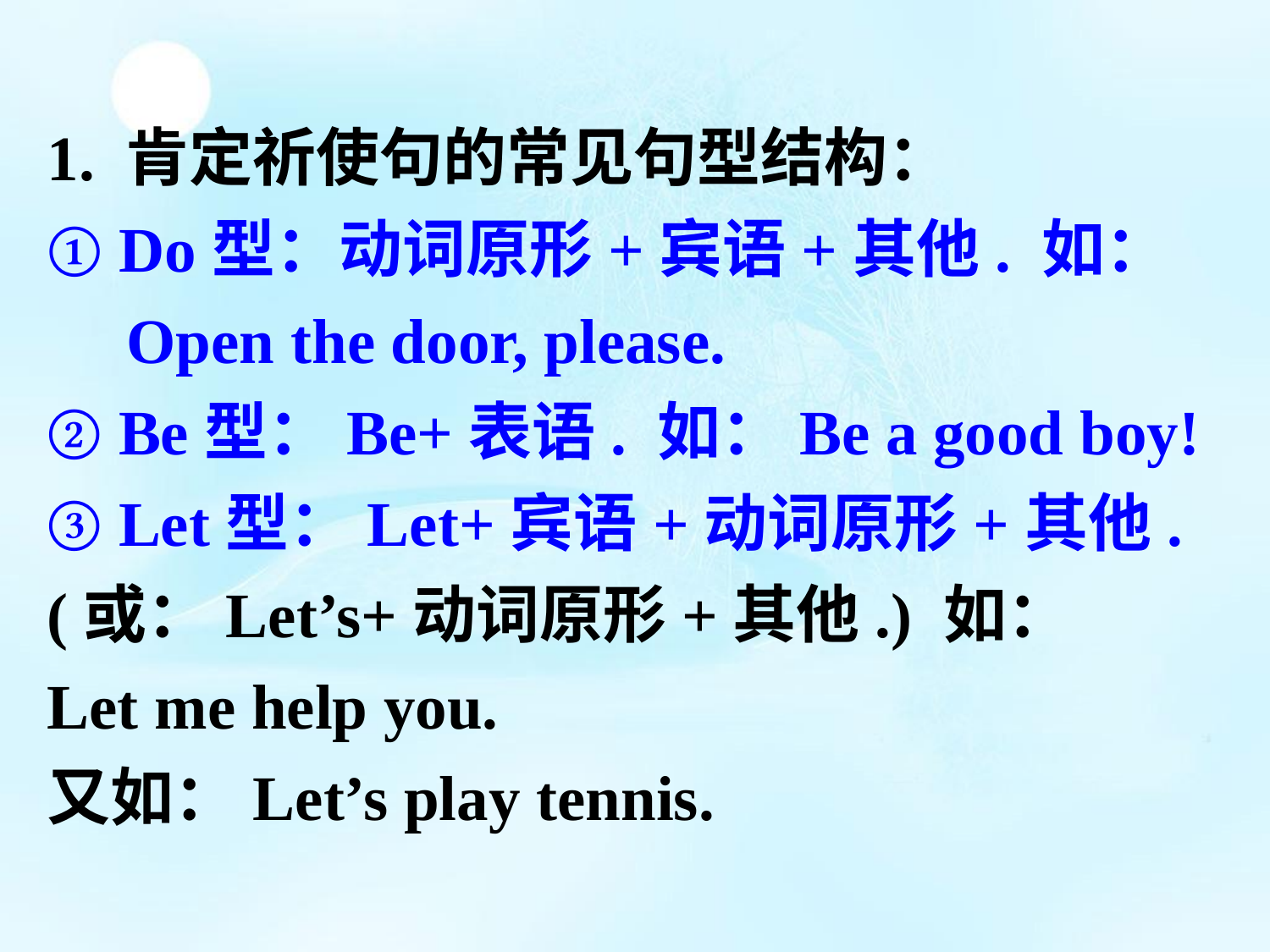

1. 肯定祈使句的常见句型结构：
① Do型：动词原形+宾语+其他. 如：
     Open the door, please.
② Be型：Be+表语. 如：Be a good boy!
③ Let型：Let+宾语+动词原形+其他.
(或：Let’s+动词原形+其他.) 如：
Let me help you.
又如：Let’s play tennis.